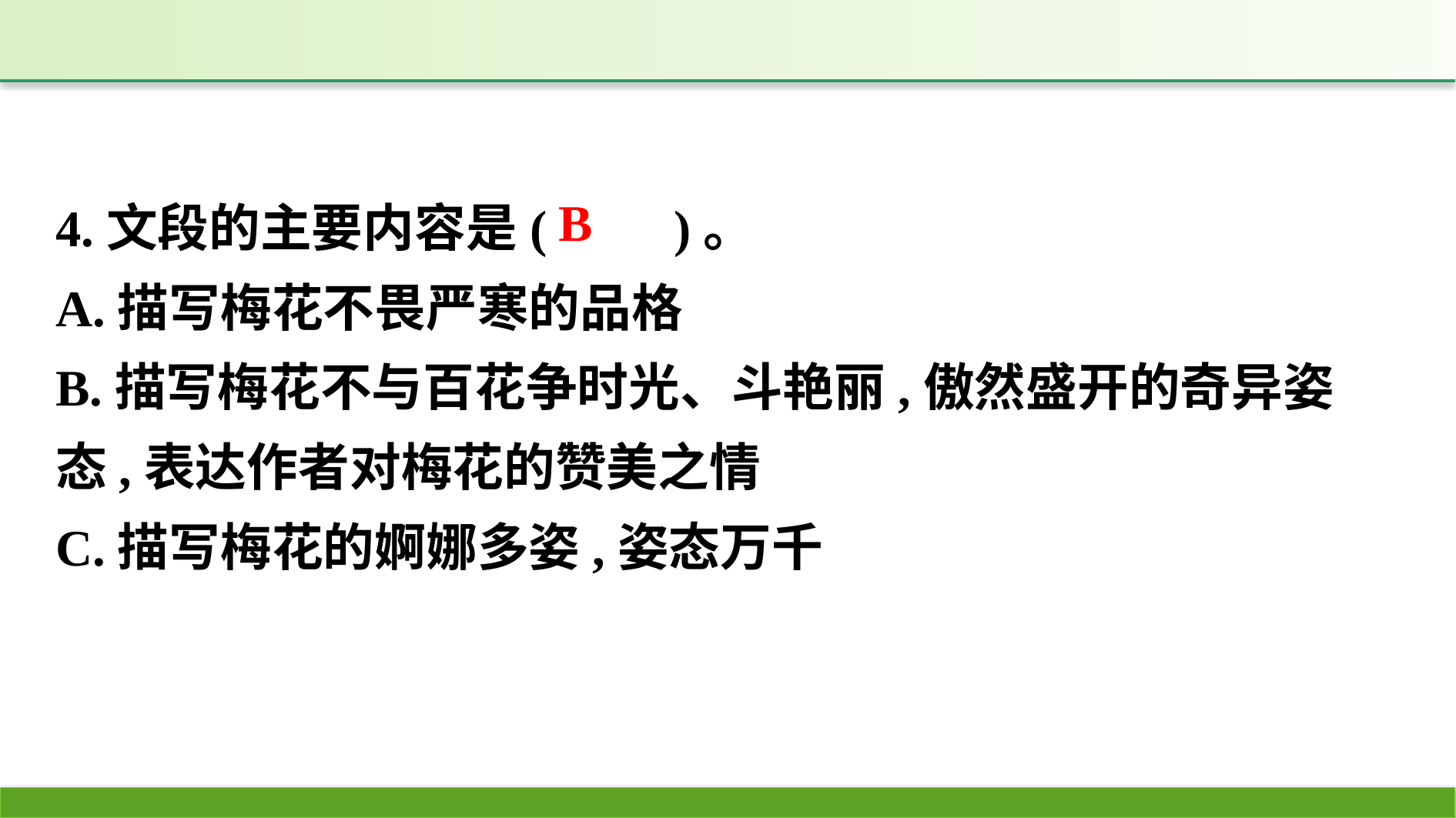

4.文段的主要内容是(　　)。
A.描写梅花不畏严寒的品格
B.描写梅花不与百花争时光、斗艳丽,傲然盛开的奇异姿态,表达作者对梅花的赞美之情
C.描写梅花的婀娜多姿,姿态万千
B